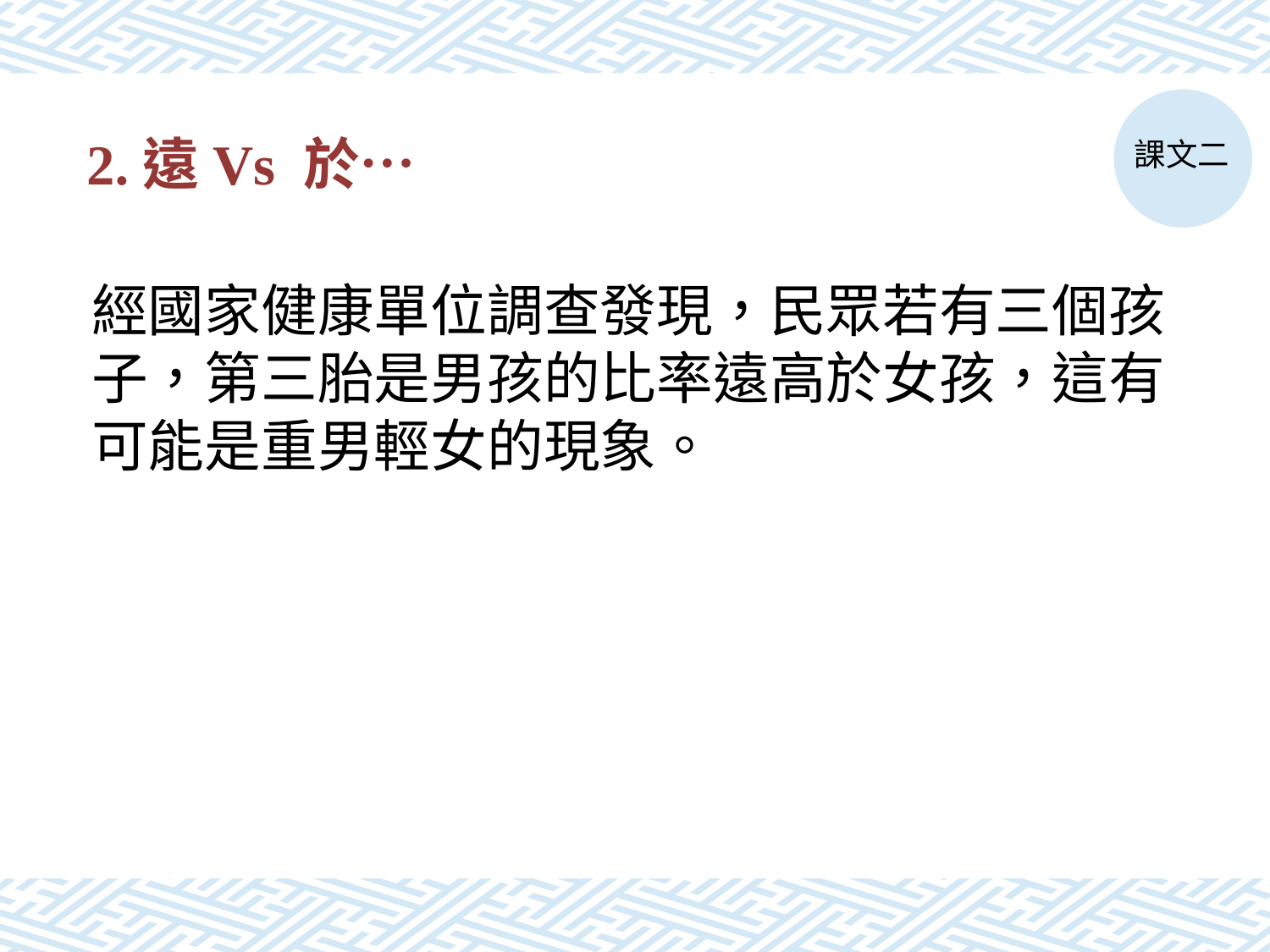

課文二
# 2.遠Vs 於…
經國家健康單位調查發現，民眾若有三個孩子，第三胎是男孩的比率遠高於女孩，這有可能是重男輕女的現象。